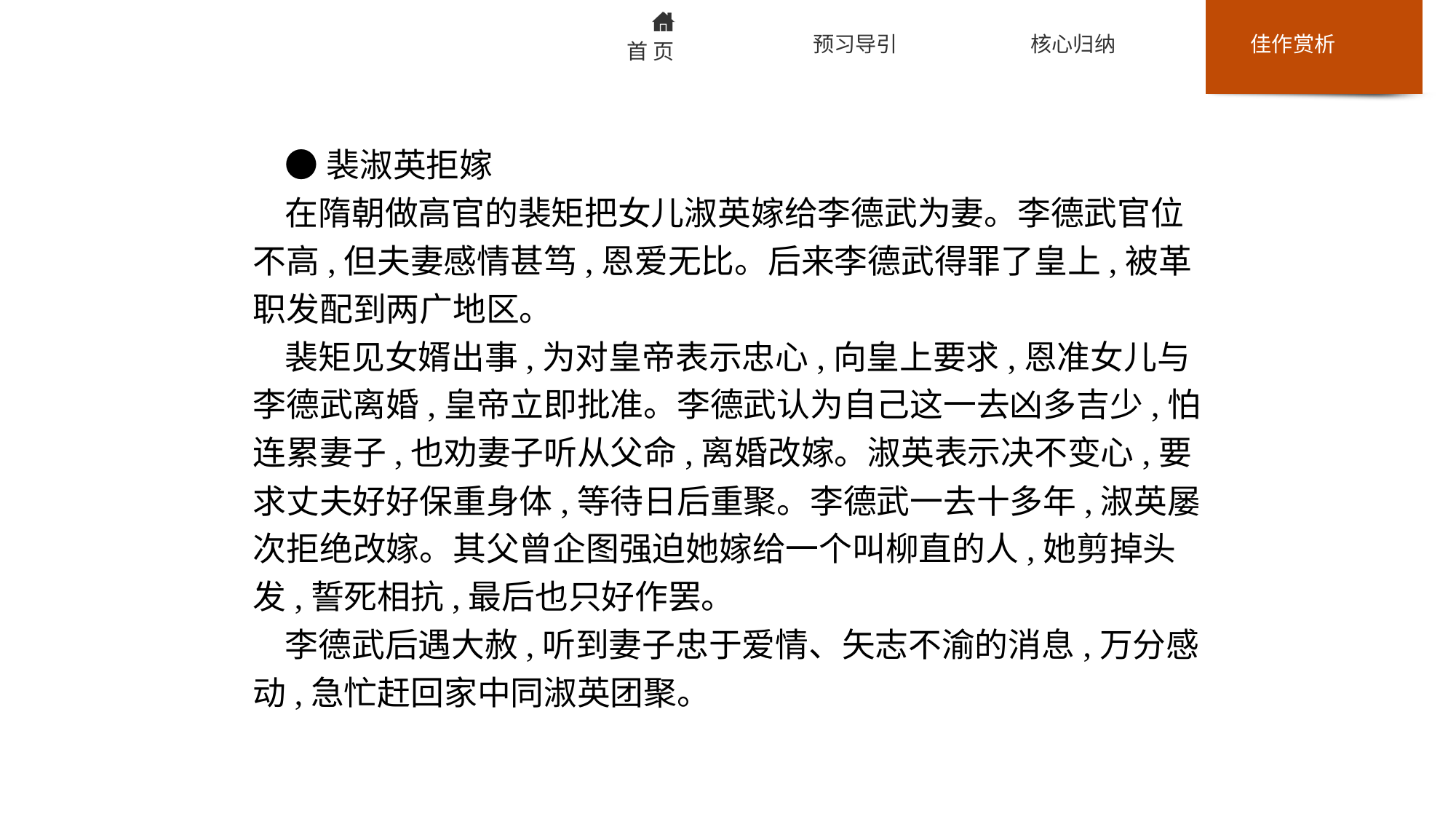

●裴淑英拒嫁
在隋朝做高官的裴矩把女儿淑英嫁给李德武为妻。李德武官位不高,但夫妻感情甚笃,恩爱无比。后来李德武得罪了皇上,被革职发配到两广地区。
裴矩见女婿出事,为对皇帝表示忠心,向皇上要求,恩准女儿与李德武离婚,皇帝立即批准。李德武认为自己这一去凶多吉少,怕连累妻子,也劝妻子听从父命,离婚改嫁。淑英表示决不变心,要求丈夫好好保重身体,等待日后重聚。李德武一去十多年,淑英屡次拒绝改嫁。其父曾企图强迫她嫁给一个叫柳直的人,她剪掉头发,誓死相抗,最后也只好作罢。
李德武后遇大赦,听到妻子忠于爱情、矢志不渝的消息,万分感动,急忙赶回家中同淑英团聚。